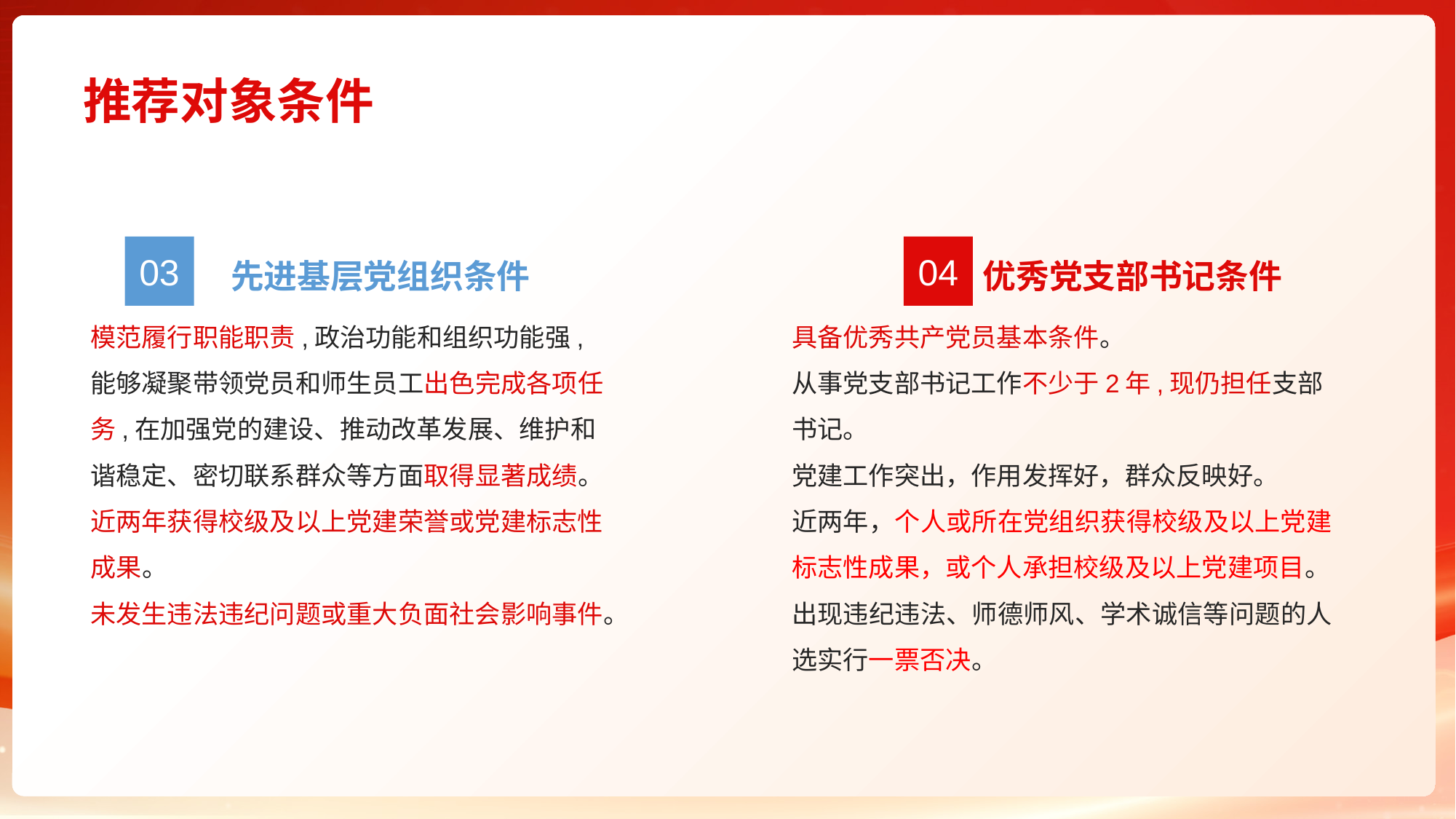

# 推荐对象条件
03
04
先进基层党组织条件
优秀党支部书记条件
模范履行职能职责,政治功能和组织功能强,能够凝聚带领党员和师生员工出色完成各项任务,在加强党的建设、推动改革发展、维护和谐稳定、密切联系群众等方面取得显著成绩。
近两年获得校级及以上党建荣誉或党建标志性成果。
未发生违法违纪问题或重大负面社会影响事件。

具备优秀共产党员基本条件。
从事党支部书记工作不少于2年,现仍担任支部书记。
党建工作突出，作用发挥好，群众反映好。
近两年，个人或所在党组织获得校级及以上党建标志性成果，或个人承担校级及以上党建项目。
出现违纪违法、师德师风、学术诚信等问题的人选实行一票否决。